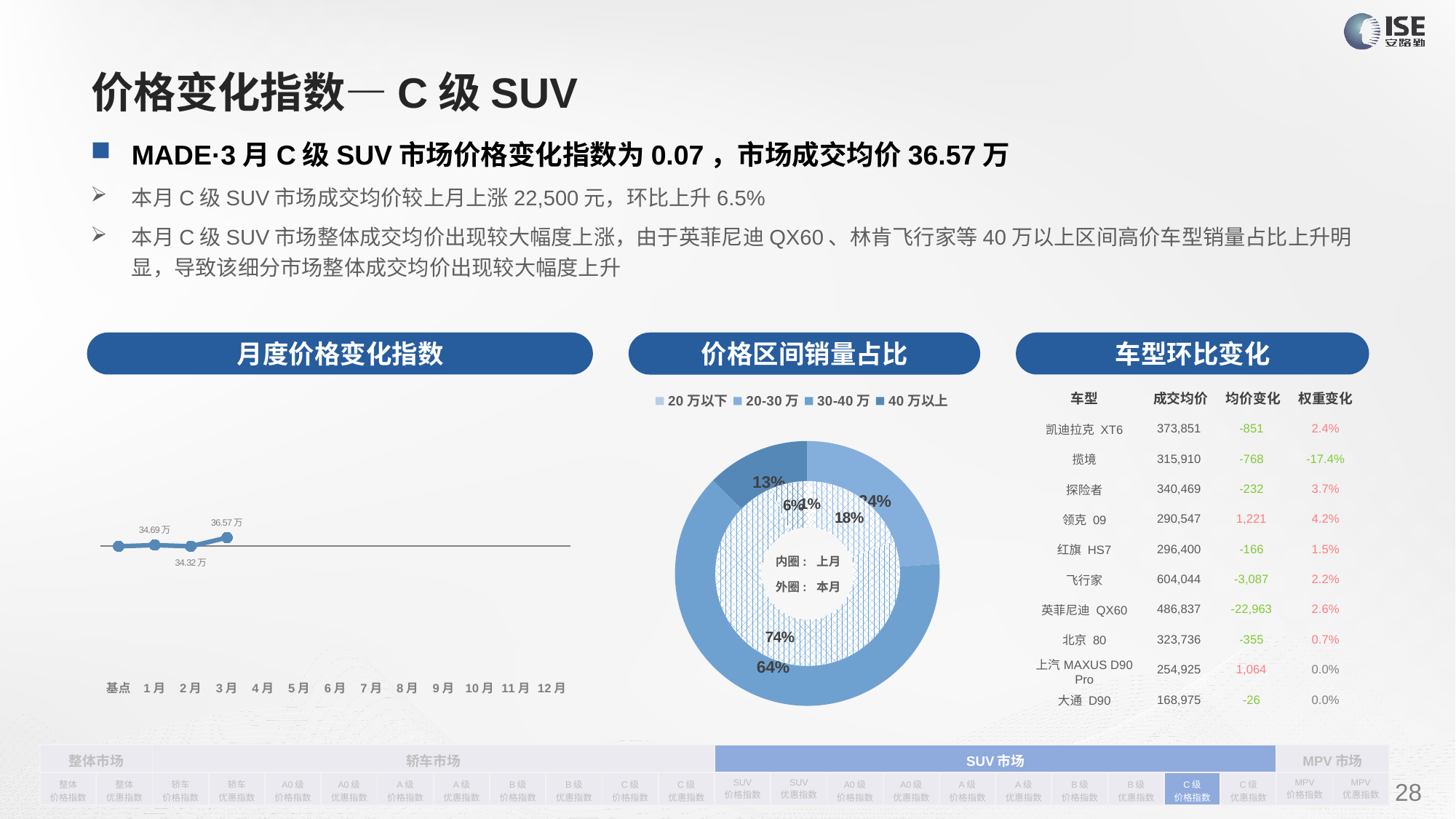

# 价格变化指数—C级SUV
MADE·3月C级SUV市场价格变化指数为0.07，市场成交均价36.57万
本月C级SUV市场成交均价较上月上涨22,500元，环比上升6.5%
本月C级SUV市场整体成交均价出现较大幅度上涨，由于英菲尼迪QX60、林肯飞行家等40万以上区间高价车型销量占比上升明显，导致该细分市场整体成交均价出现较大幅度上升
月度价格变化指数

车型环比变化

价格区间销量占比

| 车型 | 成交均价 | 均价变化 | 权重变化 |
| --- | --- | --- | --- |
| 凯迪拉克 XT6 | 373,851 | -851 | 2.4% |
| 揽境 | 315,910 | -768 | -17.4% |
| 探险者 | 340,469 | -232 | 3.7% |
| 领克 09 | 290,547 | 1,221 | 4.2% |
| 红旗 HS7 | 296,400 | -166 | 1.5% |
| 飞行家 | 604,044 | -3,087 | 2.2% |
| 英菲尼迪 QX60 | 486,837 | -22,963 | 2.6% |
| 北京 80 | 323,736 | -355 | 0.7% |
| 上汽MAXUS D90 Pro | 254,925 | 1,064 | 0.0% |
| 大通 D90 | 168,975 | -26 | 0.0% |

### Chart

| Category | 销量 |
|---|---|
| 20万以下 | 0.0 |
| 20-30万 | 1771.0 |
| 30-40万 | 4721.0 |
| 40万以上 | 937.0 |

### Chart

| Category | Y2022 |
|---|---|
| 基点 | 0.0 |
| 1月 | 0.01 |
| 2月 | 0.0 |
| 3月 | 0.07 |
| 4月 | None |
| 5月 | None |
| 6月 | None |
| 7月 | None |
| 8月 | None |
| 9月 | None |
| 10月 | None |
| 11月 | None |
| 12月 | None |

### Chart

| Category | 销量 |
|---|---|
| 20万以下 | 101.0 |
| 20-30万 | 1464.0 |
| 30-40万 | 6000.0 |
| 40万以上 | 518.0 |
内圈:  上月
外圈:  本月
| 整体市场 |  | 轿车市场 |  |  |  |  |  |  |  |  |  | SUV市场 |  |  |  |  |  |  |  |  |  | MPV市场 |  |
| --- | --- | --- | --- | --- | --- | --- | --- | --- | --- | --- | --- | --- | --- | --- | --- | --- | --- | --- | --- | --- | --- | --- | --- |
| 整体 价格指数 | 整体 优惠指数 | 轿车 价格指数 | 轿车 优惠指数 | A0级 价格指数 | A0级 优惠指数 | A级 价格指数 | A级 优惠指数 | B级 价格指数 | B级 优惠指数 | C级 价格指数 | C级 优惠指数 | SUV 价格指数 | SUV 优惠指数 | A0级 价格指数 | A0级 优惠指数 | A级 价格指数 | A级 优惠指数 | B级 价格指数 | B级 优惠指数 | C级 价格指数 | C级 优惠指数 | MPV 价格指数 | MPV 优惠指数 |
请在插入菜单—页眉和页脚中修改此 文本
28